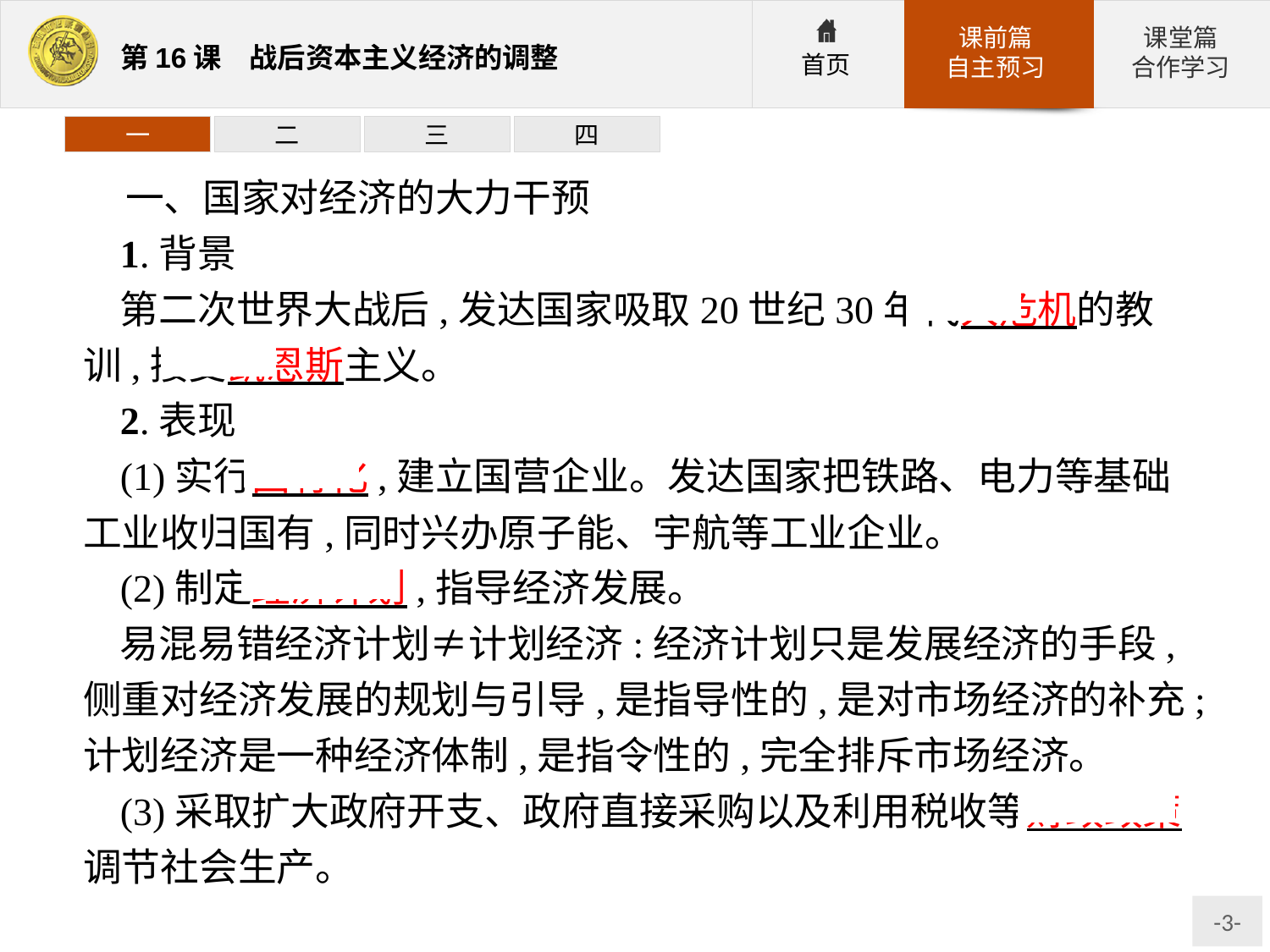

一
二
三
四
一、国家对经济的大力干预
1.背景
第二次世界大战后,发达国家吸取20世纪30年代大危机的教训,接受凯恩斯主义。
2.表现
(1)实行国有化,建立国营企业。发达国家把铁路、电力等基础工业收归国有,同时兴办原子能、宇航等工业企业。
(2)制定经济计划,指导经济发展。
易混易错经济计划≠计划经济:经济计划只是发展经济的手段,侧重对经济发展的规划与引导,是指导性的,是对市场经济的补充;计划经济是一种经济体制,是指令性的,完全排斥市场经济。
(3)采取扩大政府开支、政府直接采购以及利用税收等财政政策调节社会生产。